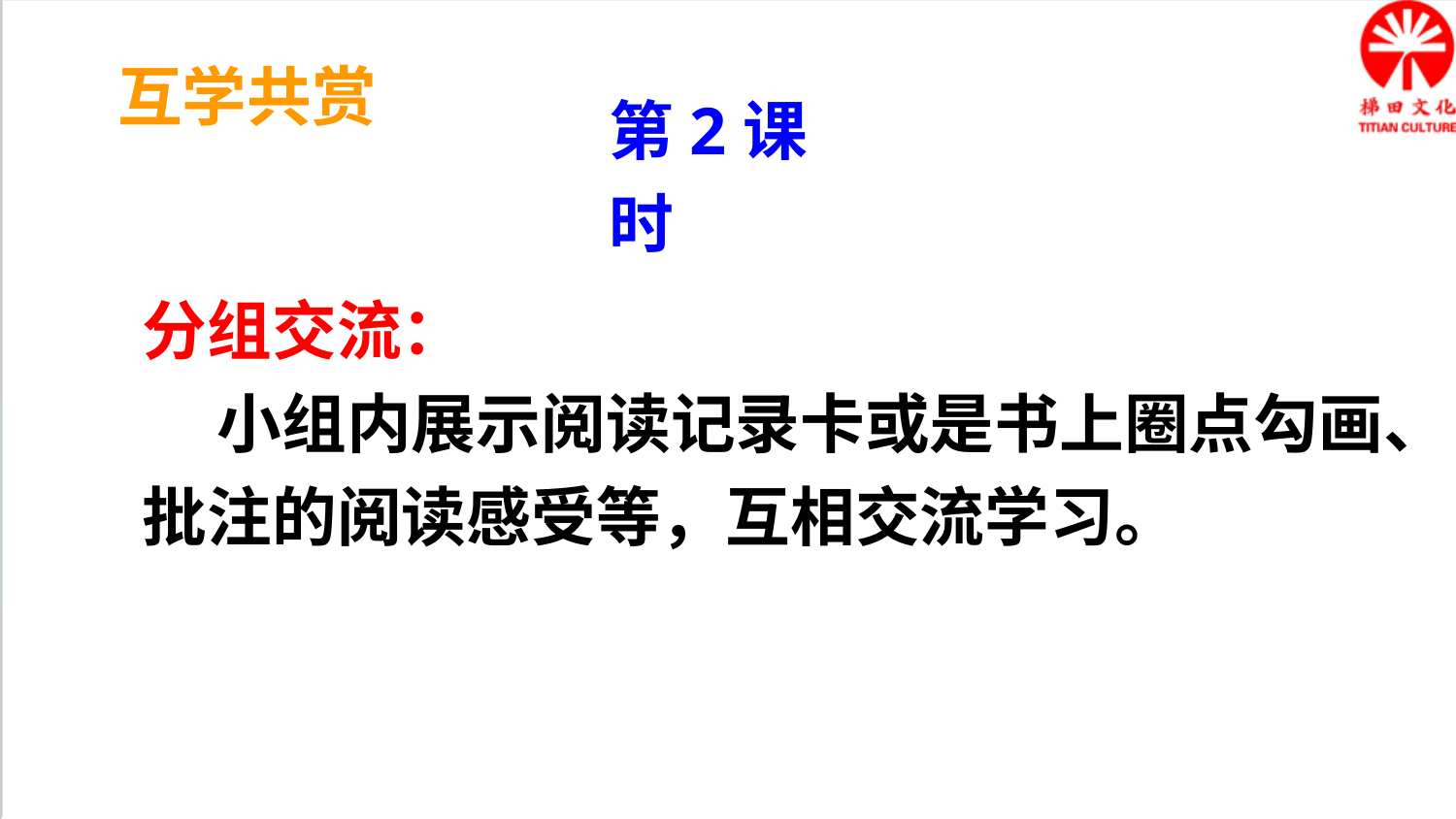

互学共赏
第2课时
分组交流：
    小组内展示阅读记录卡或是书上圈点勾画、批注的阅读感受等，互相交流学习。